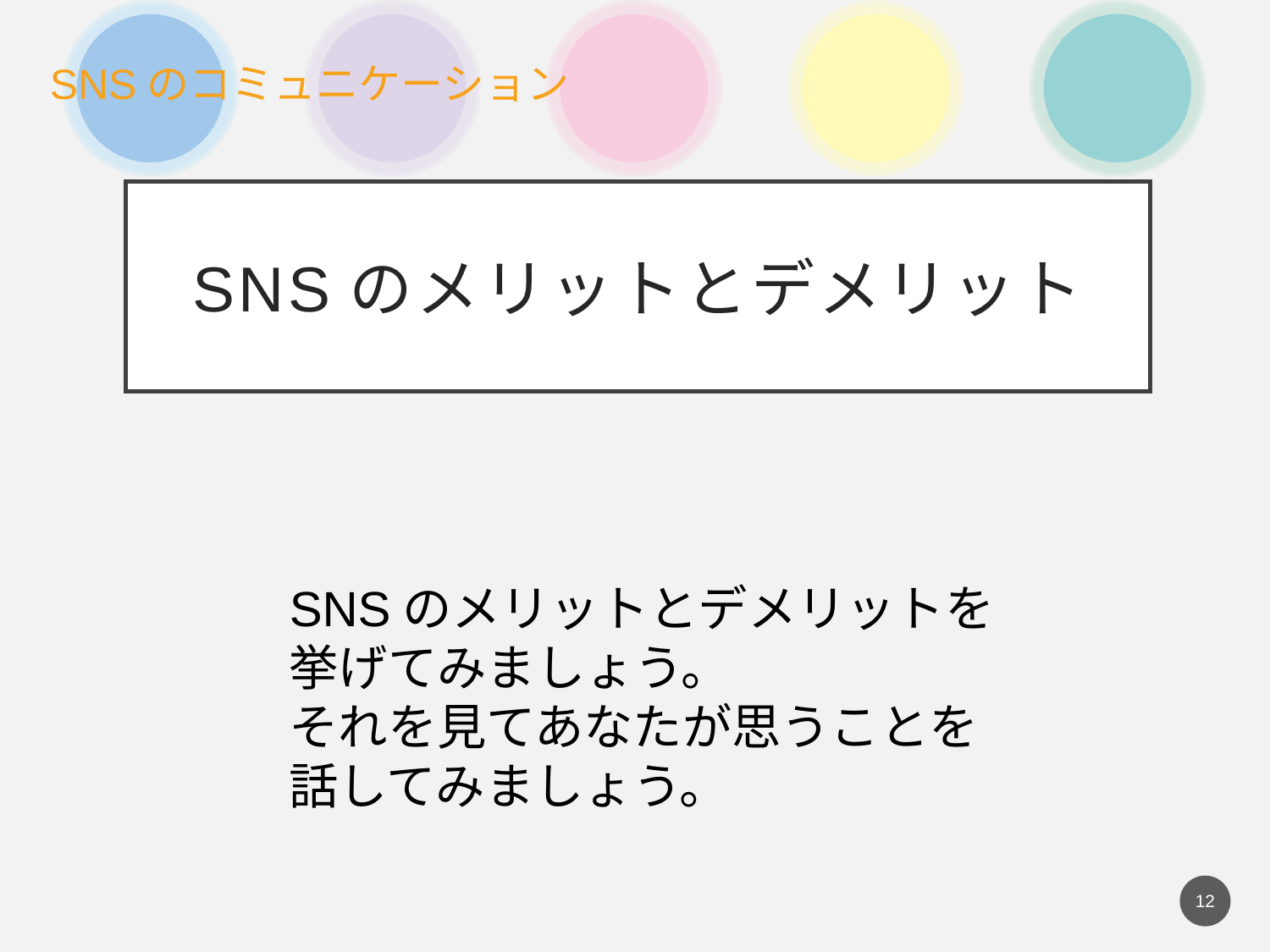

SNSのメリットとデメリット
SNSのメリットとデメリットを挙げてみましょう。
それを見てあなたが思うことを話してみましょう。
12